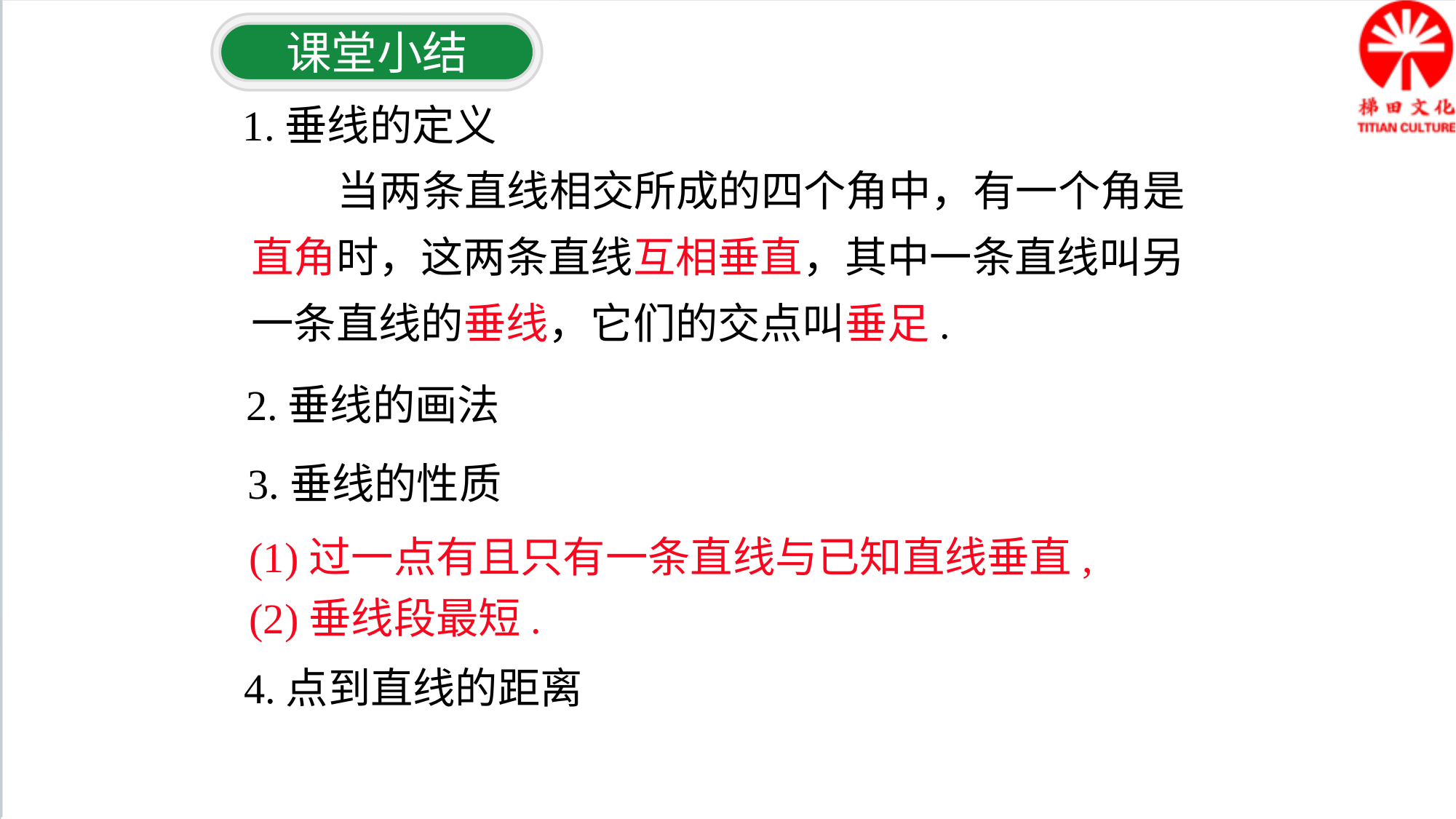

课堂小结
1.垂线的定义
        当两条直线相交所成的四个角中，有一个角是直角时，这两条直线互相垂直，其中一条直线叫另一条直线的垂线，它们的交点叫垂足.
2.垂线的画法
3.垂线的性质
(1)过一点有且只有一条直线与已知直线垂直,
(2)垂线段最短.
4.点到直线的距离